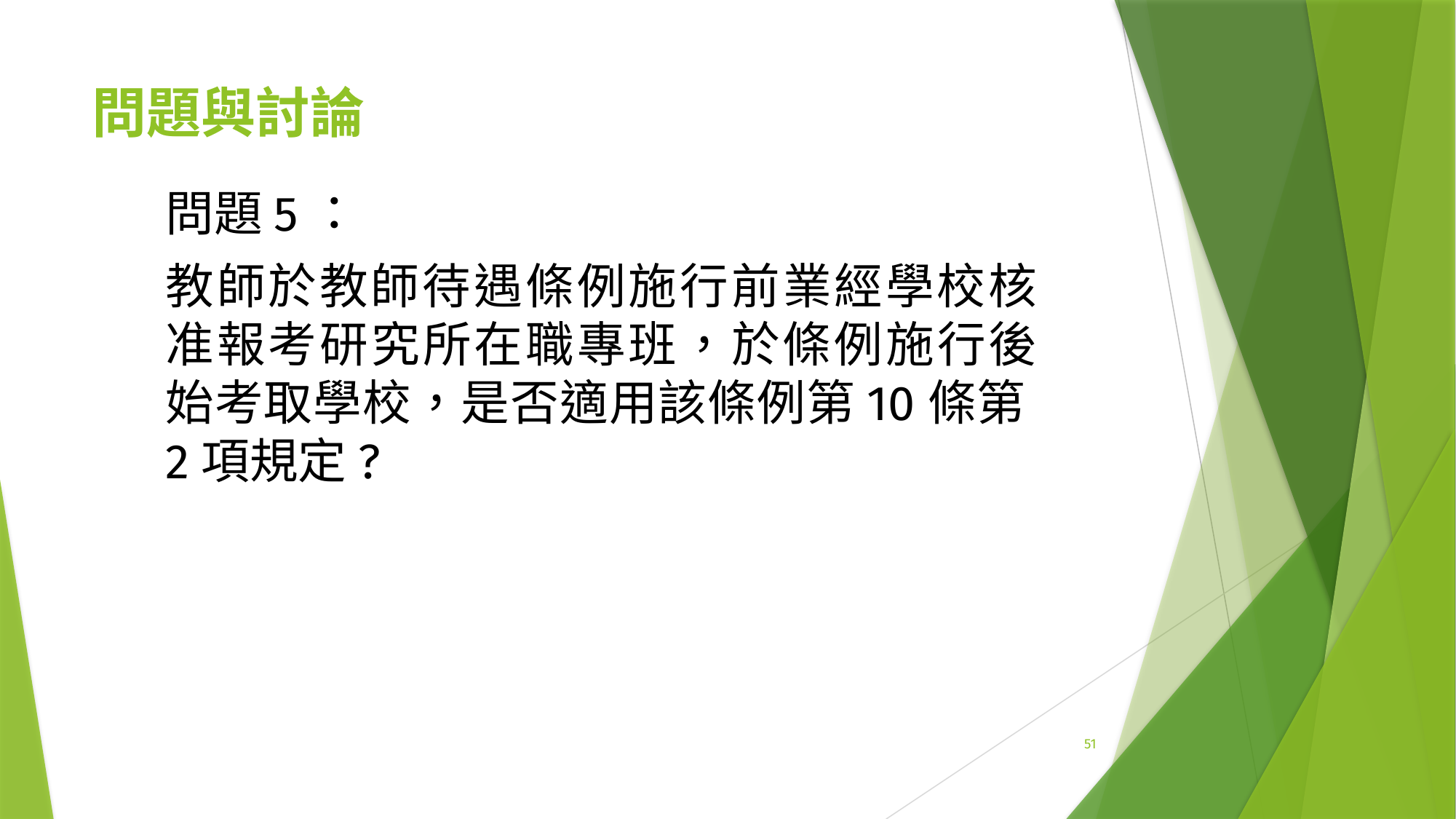

# 問題與討論
問題5：
教師於教師待遇條例施行前業經學校核准報考研究所在職專班，於條例施行後始考取學校，是否適用該條例第10條第2項規定?
51